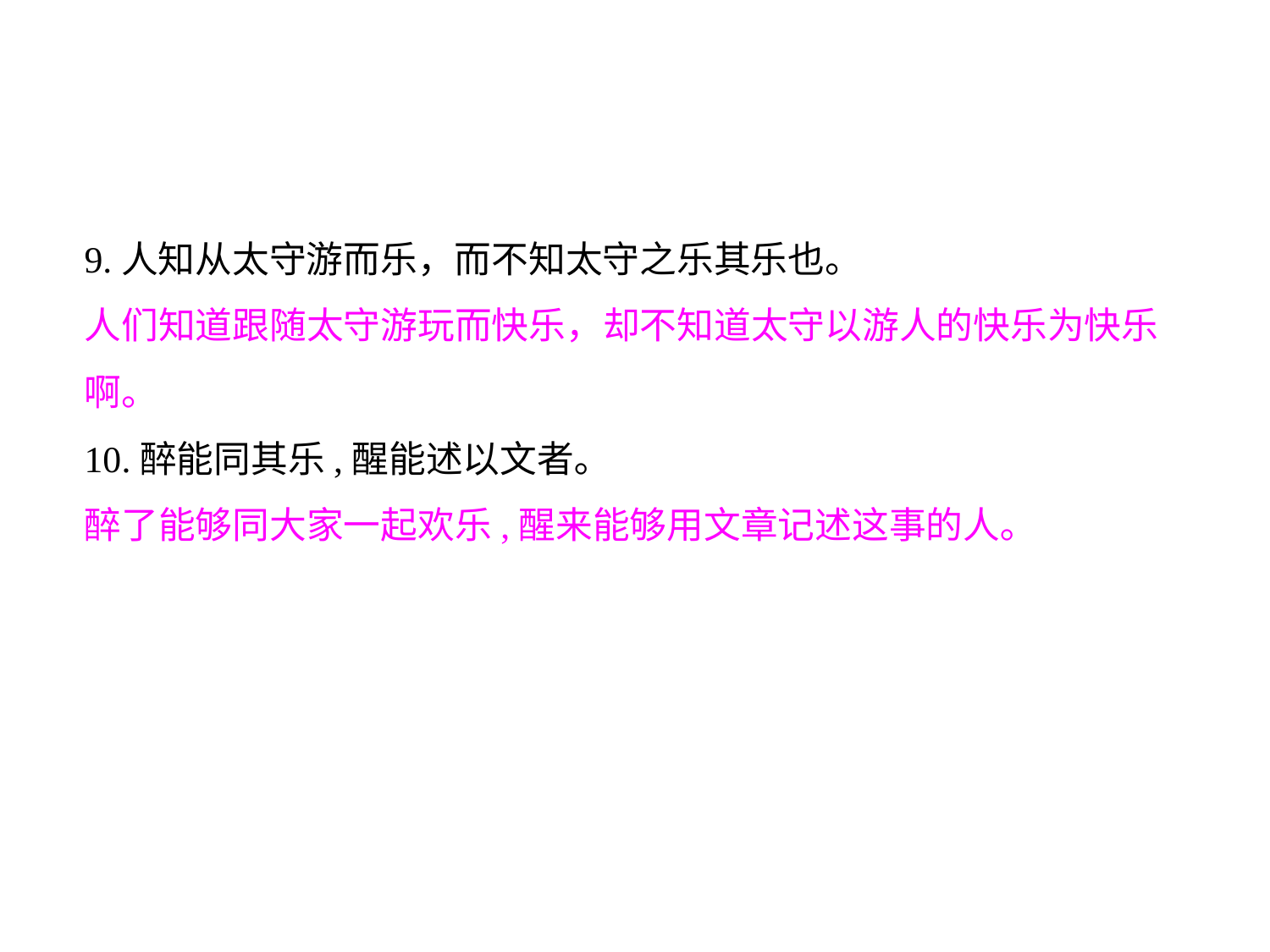

9.人知从太守游而乐，而不知太守之乐其乐也。
人们知道跟随太守游玩而快乐，却不知道太守以游人的快乐为快乐啊。
10.醉能同其乐,醒能述以文者｡
醉了能够同大家一起欢乐,醒来能够用文章记述这事的人｡